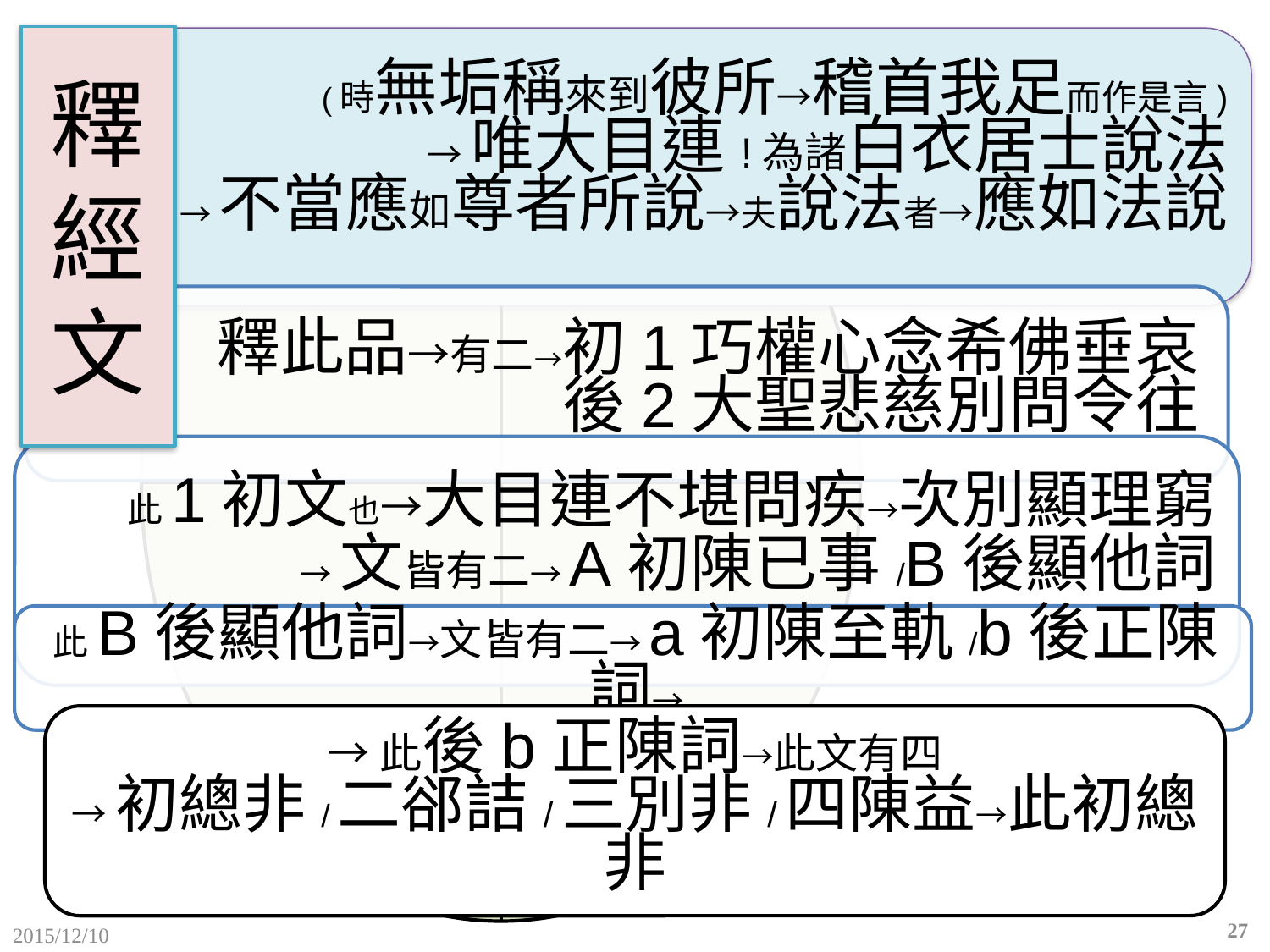

# 釋 經 文
(時無垢稱來到彼所→稽首我足而作是言)
→唯大目連!為諸白衣居士說法
→不當應如尊者所說→夫說法者→應如法說
釋此品→有二→初1巧權心念希佛垂哀
後2大聖悲慈別問令往
此1初文也→大目連不堪問疾→次別顯理窮
→文皆有二→A初陳已事/B後顯他詞
此B後顯他詞→文皆有二→a初陳至軌/b後正陳詞→
→此後b正陳詞→此文有四
→初總非/二郤詰/三別非/四陳益→此初總非
27
2015/12/10